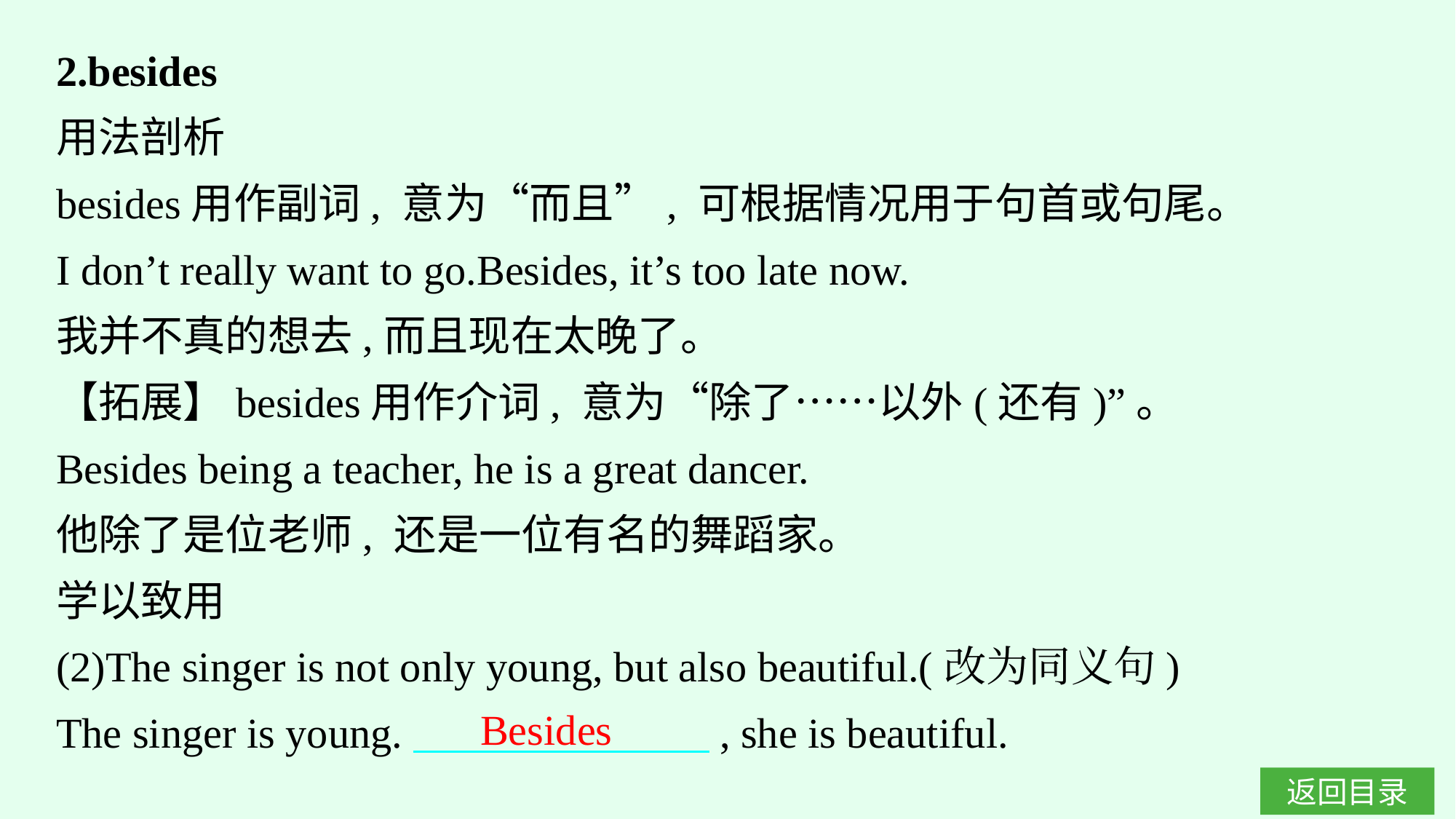

2.besides
用法剖析
besides用作副词, 意为“而且”, 可根据情况用于句首或句尾。
I don’t really want to go.Besides, it’s too late now.
我并不真的想去,而且现在太晚了。
【拓展】besides用作介词, 意为“除了……以外(还有)”。
Besides being a teacher, he is a great dancer.
他除了是位老师, 还是一位有名的舞蹈家。
学以致用
(2)The singer is not only young, but also beautiful.(改为同义句)
The singer is young.　　　　　　　, she is beautiful.

Besides